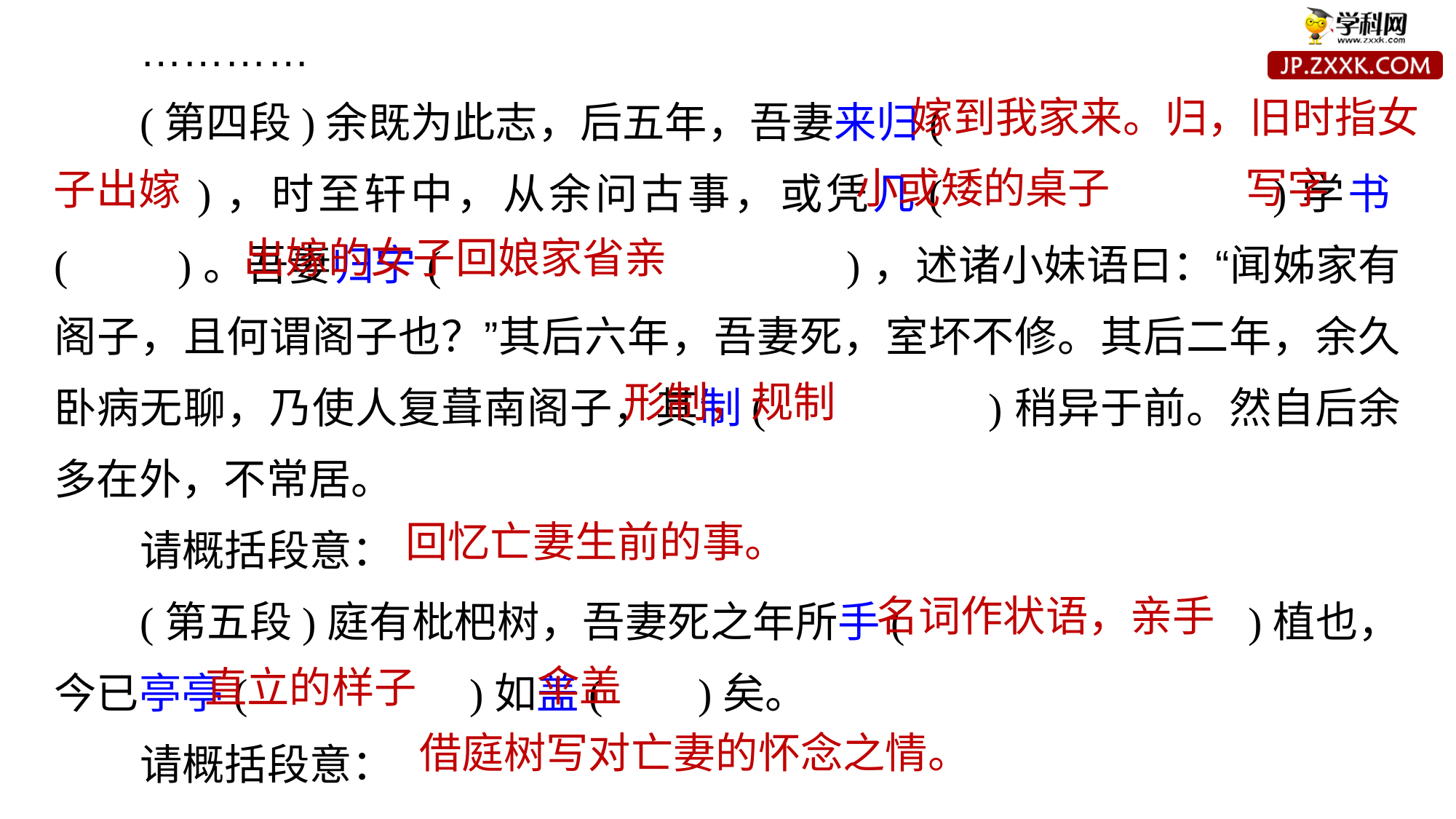

…………
(第四段)余既为此志，后五年，吾妻来归(
    )，时至轩中，从余问古事，或凭几(                       )学书(          )。吾妻归宁(                                     )，述诸小妹语曰：“闻姊家有阁子，且何谓阁子也？”其后六年，吾妻死，室坏不修。其后二年，余久卧病无聊，乃使人复葺南阁子，其制(                    )稍异于前。然自后余多在外，不常居。
请概括段意：
(第五段)庭有枇杷树，吾妻死之年所手(                                )植也，今已亭亭(                     )如盖(         )矣。
请概括段意：
嫁到我家来。归，旧时指女
小或矮的桌子
写字
子出嫁
出嫁的女子回娘家省亲
形制，规制
回忆亡妻生前的事。
名词作状语，亲手
伞盖
直立的样子
借庭树写对亡妻的怀念之情。